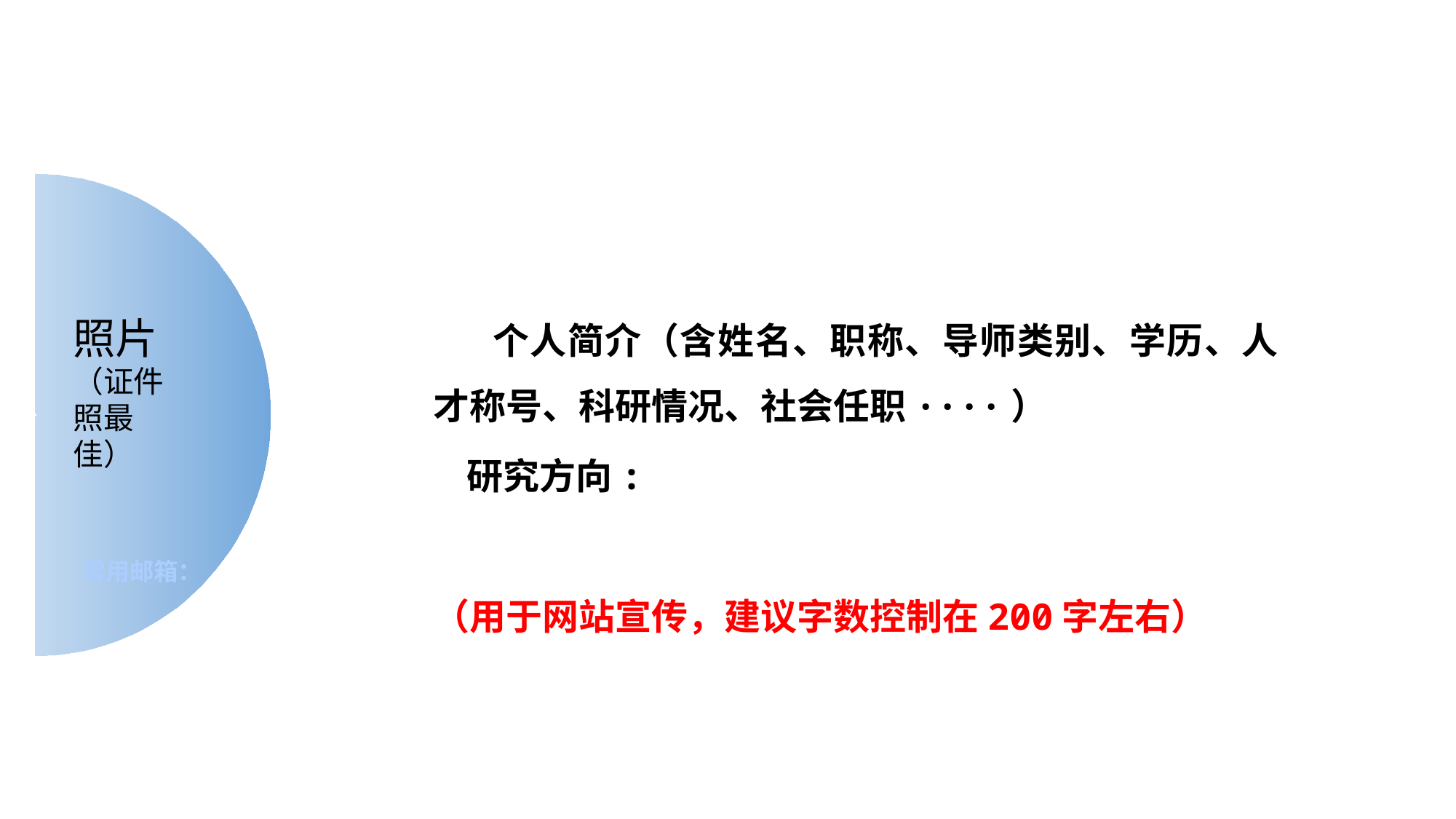

个人简介（含姓名、职称、导师类别、学历、人才称号、科研情况、社会任职····）
   研究方向:

（用于网站宣传，建议字数控制在200字左右）
照片（证件照最佳）
常用邮箱：
1